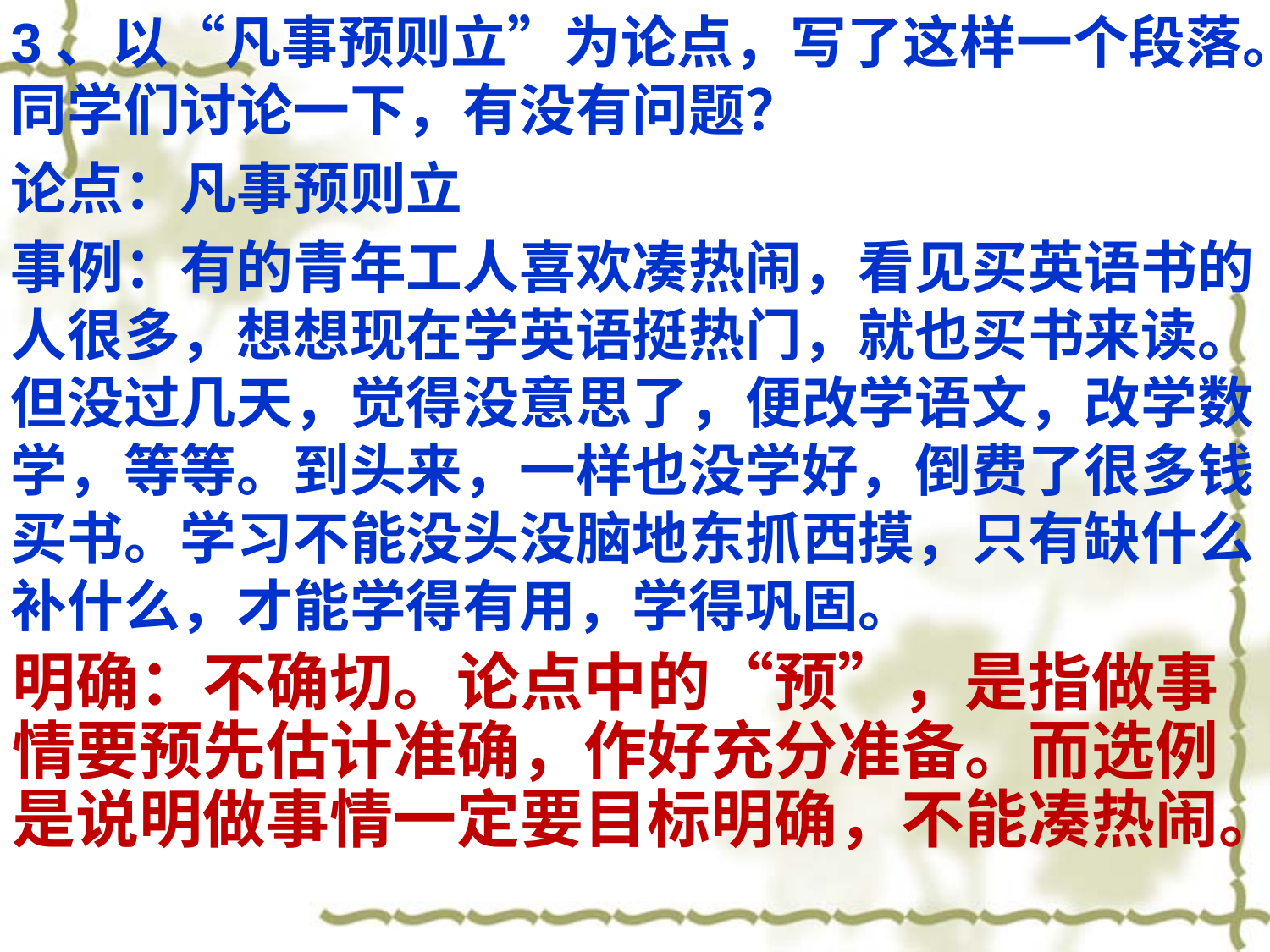

3、以“凡事预则立”为论点，写了这样一个段落。同学们讨论一下，有没有问题？
论点：凡事预则立
事例：有的青年工人喜欢凑热闹，看见买英语书的人很多，想想现在学英语挺热门，就也买书来读。但没过几天，觉得没意思了，便改学语文，改学数学，等等。到头来，一样也没学好，倒费了很多钱买书。学习不能没头没脑地东抓西摸，只有缺什么补什么，才能学得有用，学得巩固。

明确：不确切。论点中的“预”，是指做事情要预先估计准确，作好充分准备。而选例是说明做事情一定要目标明确，不能凑热闹。